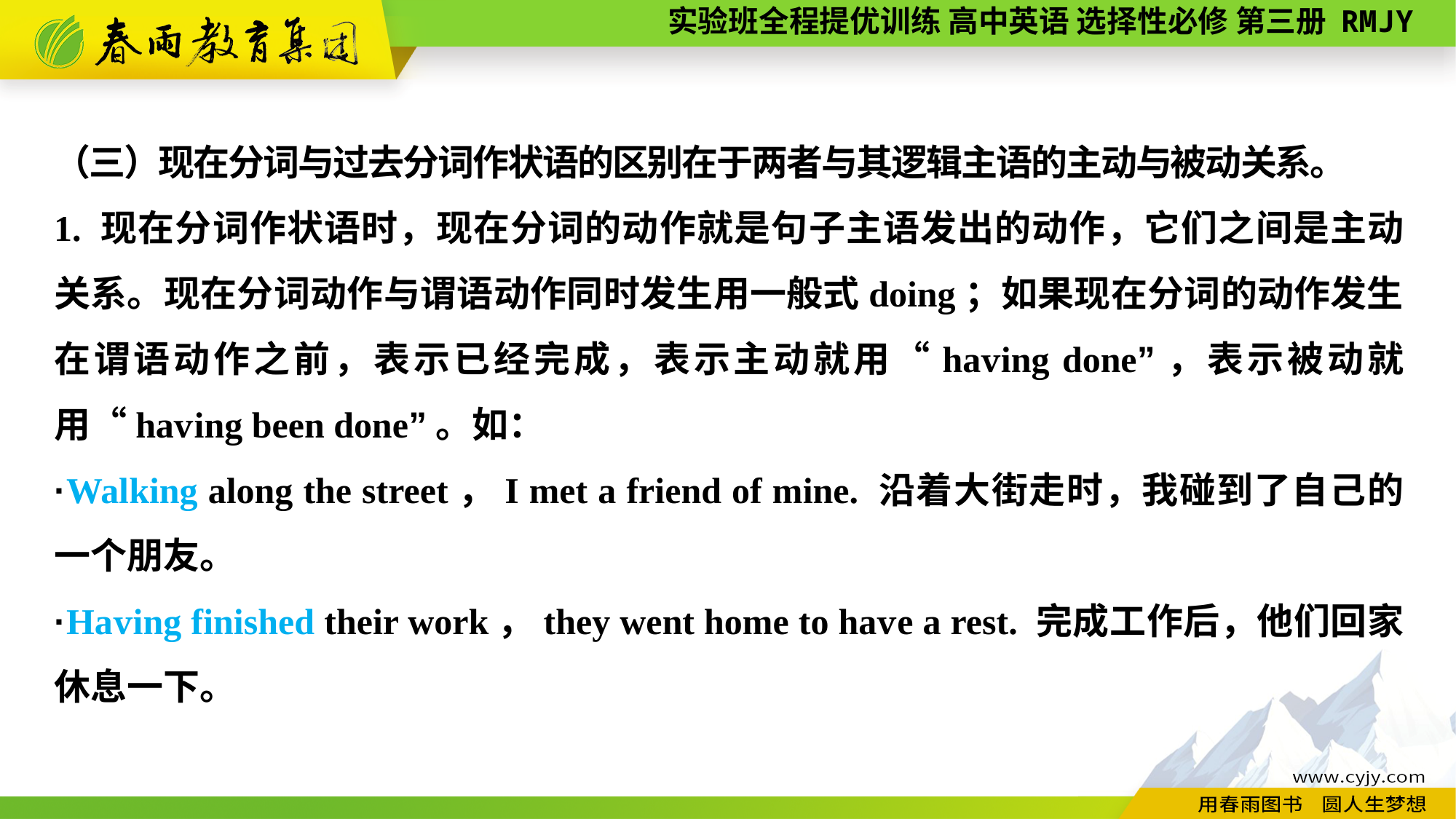

（三）现在分词与过去分词作状语的区别在于两者与其逻辑主语的主动与被动关系。
1. 现在分词作状语时，现在分词的动作就是句子主语发出的动作，它们之间是主动关系。现在分词动作与谓语动作同时发生用一般式doing；如果现在分词的动作发生在谓语动作之前，表示已经完成，表示主动就用“having done”，表示被动就用“having been done”。如：
·Walking along the street，I met a friend of mine. 沿着大街走时，我碰到了自己的一个朋友。
·Having finished their work，they went home to have a rest. 完成工作后，他们回家休息一下。